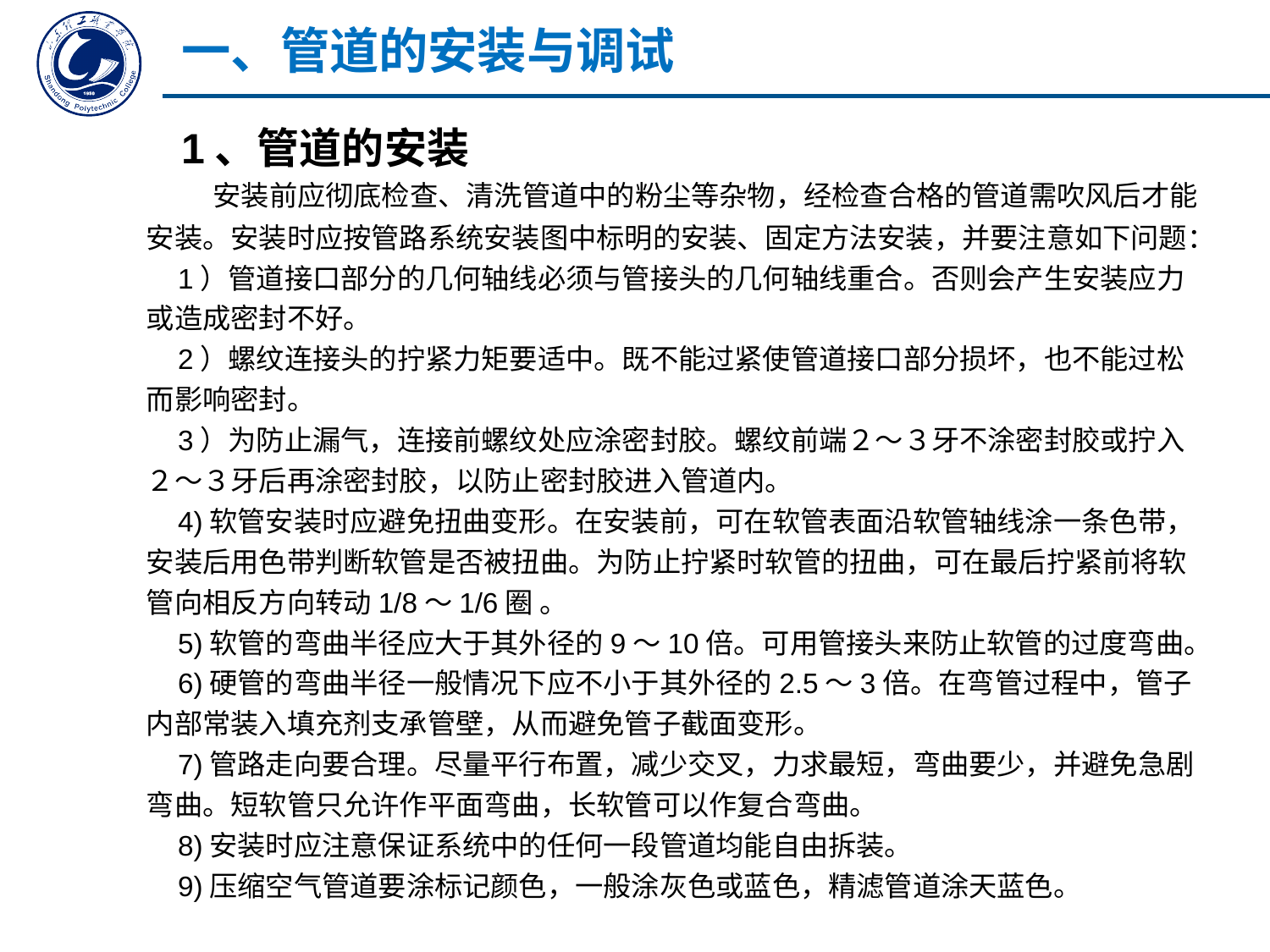

一、管道的安装与调试
1、管道的安装
　    安装前应彻底检查、清洗管道中的粉尘等杂物，经检查合格的管道需吹风后才能安装。安装时应按管路系统安装图中标明的安装、固定方法安装，并要注意如下问题：
    1）管道接口部分的几何轴线必须与管接头的几何轴线重合。否则会产生安装应力或造成密封不好。
    2）螺纹连接头的拧紧力矩要适中。既不能过紧使管道接口部分损坏，也不能过松而影响密封。
    3）为防止漏气，连接前螺纹处应涂密封胶。螺纹前端２～３牙不涂密封胶或拧入２～３牙后再涂密封胶，以防止密封胶进入管道内。
    4)软管安装时应避免扭曲变形。在安装前，可在软管表面沿软管轴线涂一条色带，安装后用色带判断软管是否被扭曲。为防止拧紧时软管的扭曲，可在最后拧紧前将软管向相反方向转动1/8～1/6圈 。
    5)软管的弯曲半径应大于其外径的9～10倍。可用管接头来防止软管的过度弯曲。
    6)硬管的弯曲半径一般情况下应不小于其外径的2.5～3倍。在弯管过程中，管子内部常装入填充剂支承管壁，从而避免管子截面变形。
    7)管路走向要合理。尽量平行布置，减少交叉，力求最短，弯曲要少，并避免急剧弯曲。短软管只允许作平面弯曲，长软管可以作复合弯曲。
    8)安装时应注意保证系统中的任何一段管道均能自由拆装。
    9)压缩空气管道要涂标记颜色，一般涂灰色或蓝色，精滤管道涂天蓝色。